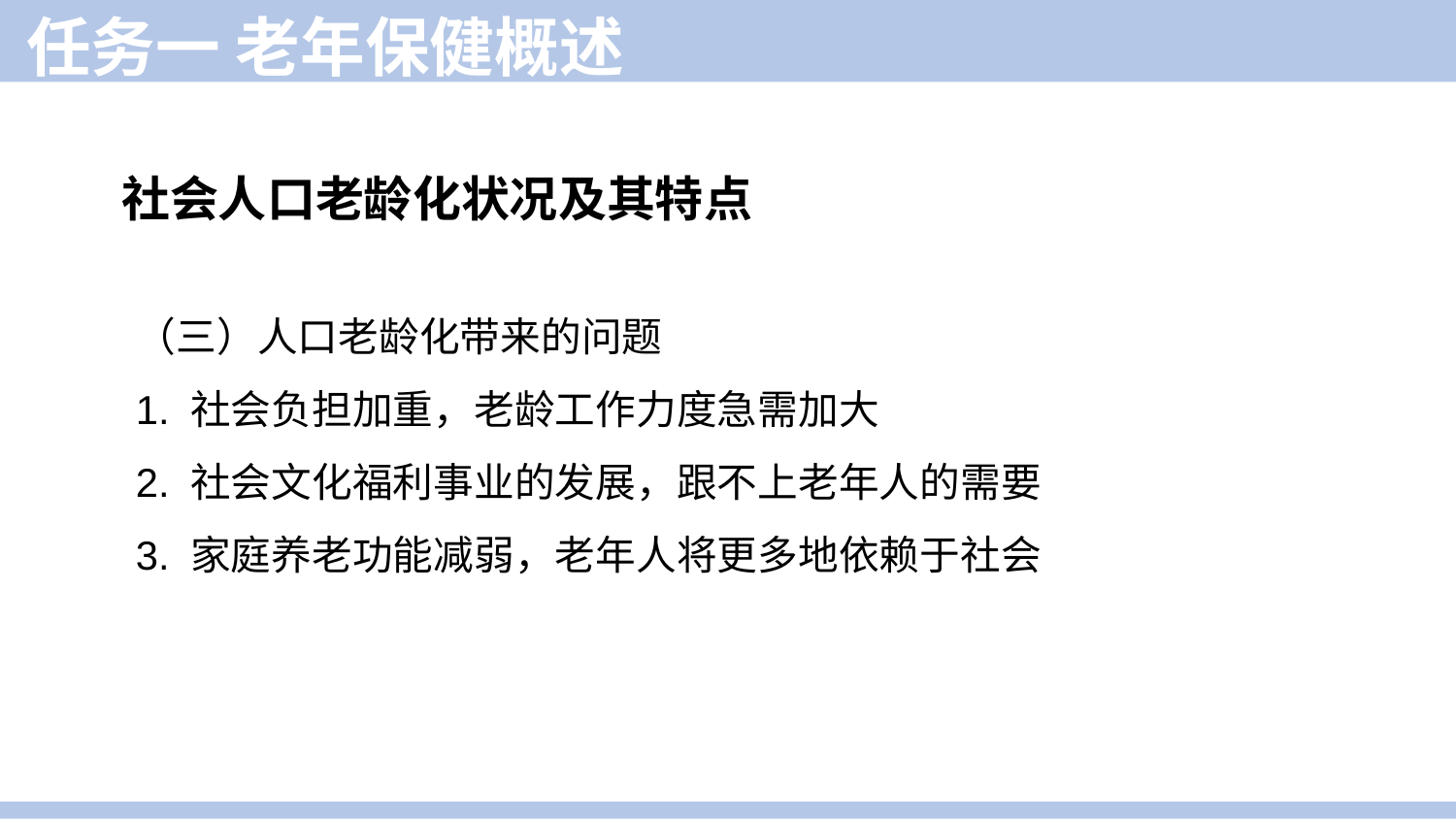

任务一 老年保健概述
社会人口老龄化状况及其特点
（三）人口老龄化带来的问题
1. 社会负担加重，老龄工作力度急需加大
2. 社会文化福利事业的发展，跟不上老年人的需要
3. 家庭养老功能减弱，老年人将更多地依赖于社会